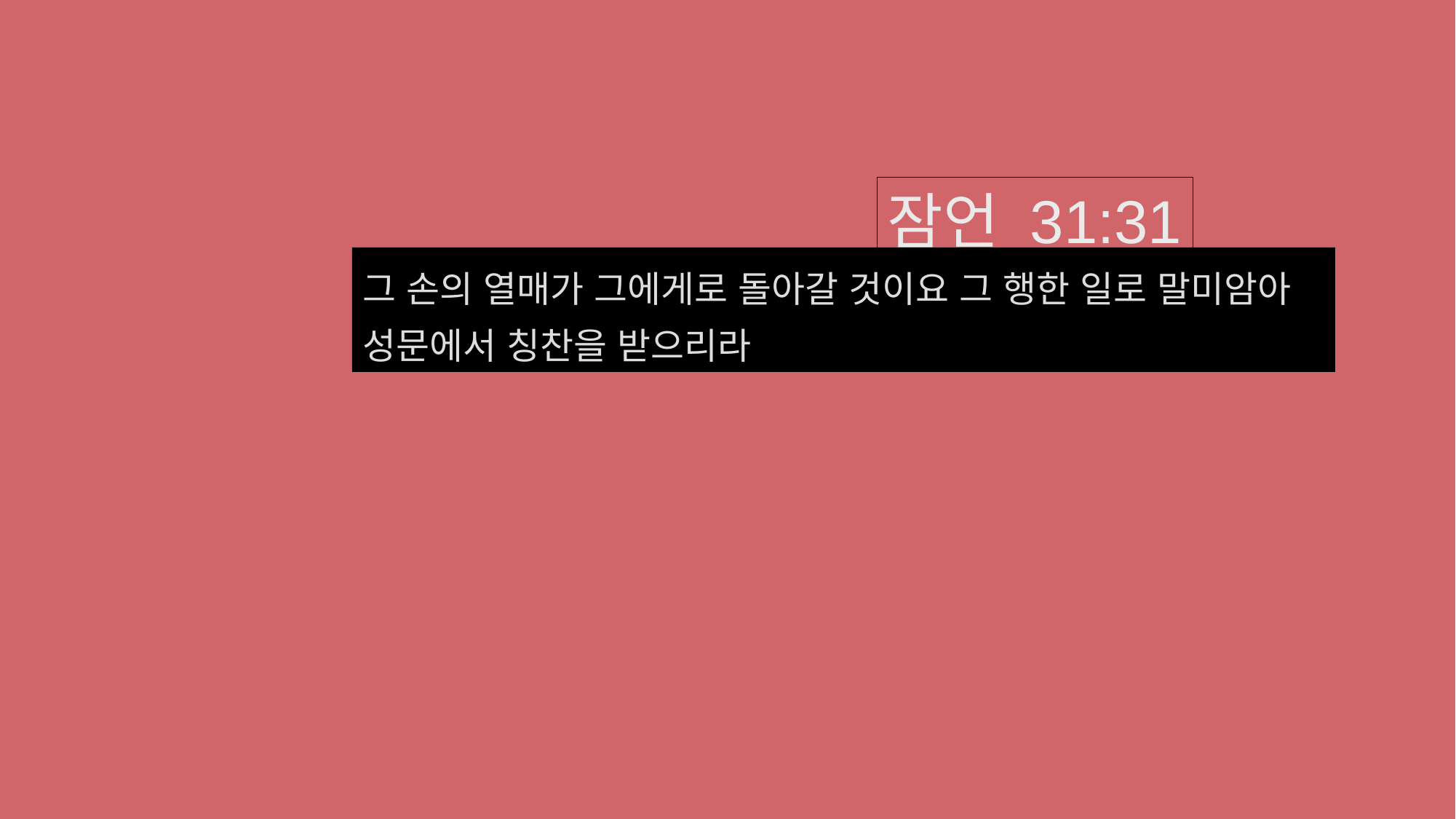

잠언 31:31
그 손의 열매가 그에게로 돌아갈 것이요 그 행한 일로 말미암아 성문에서 칭찬을 받으리라